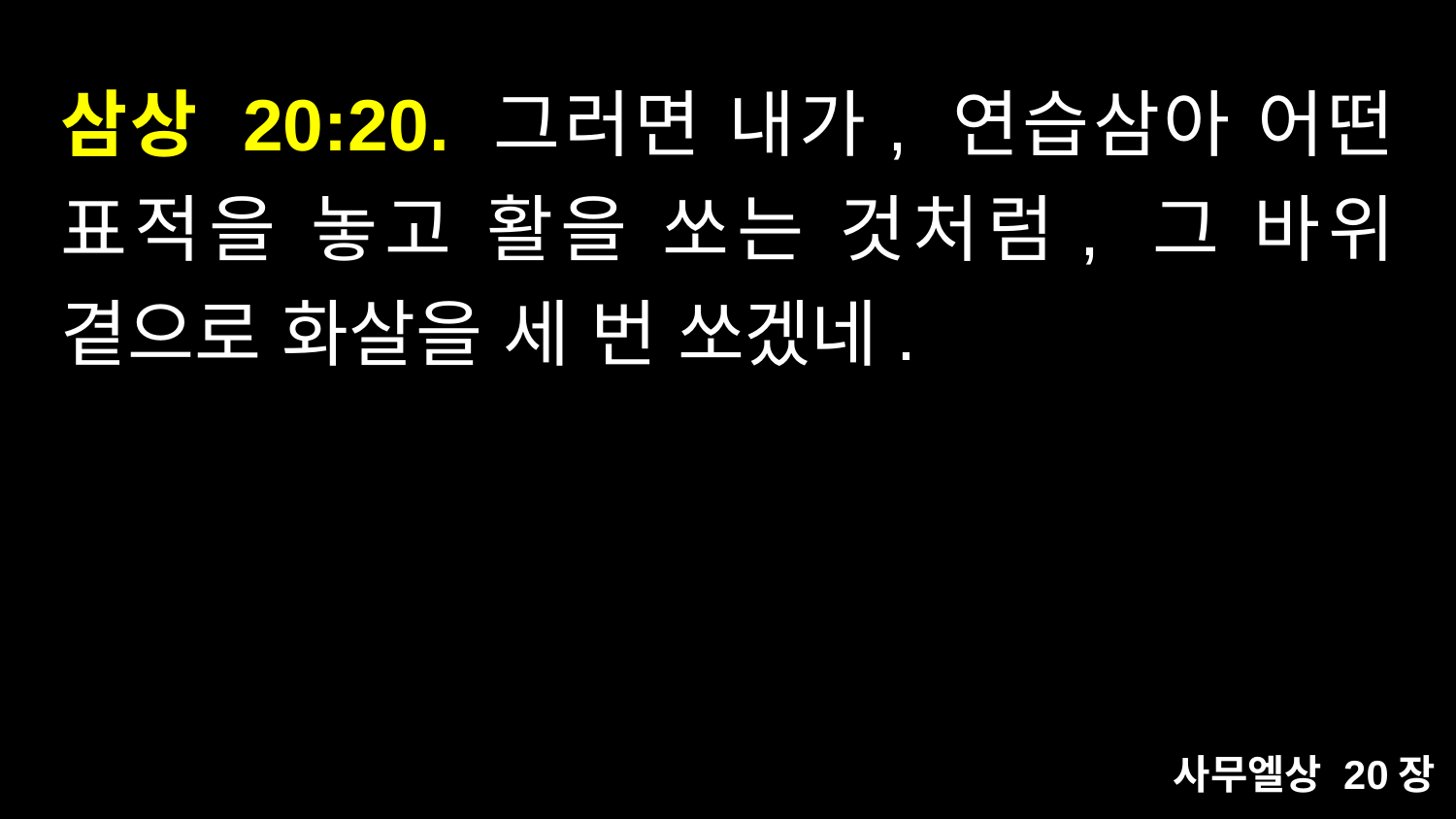

# 삼상 20:20. 그러면 내가, 연습삼아 어떤 표적을 놓고 활을 쏘는 것처럼, 그 바위 곁으로 화살을 세 번 쏘겠네.
사무엘상 20장